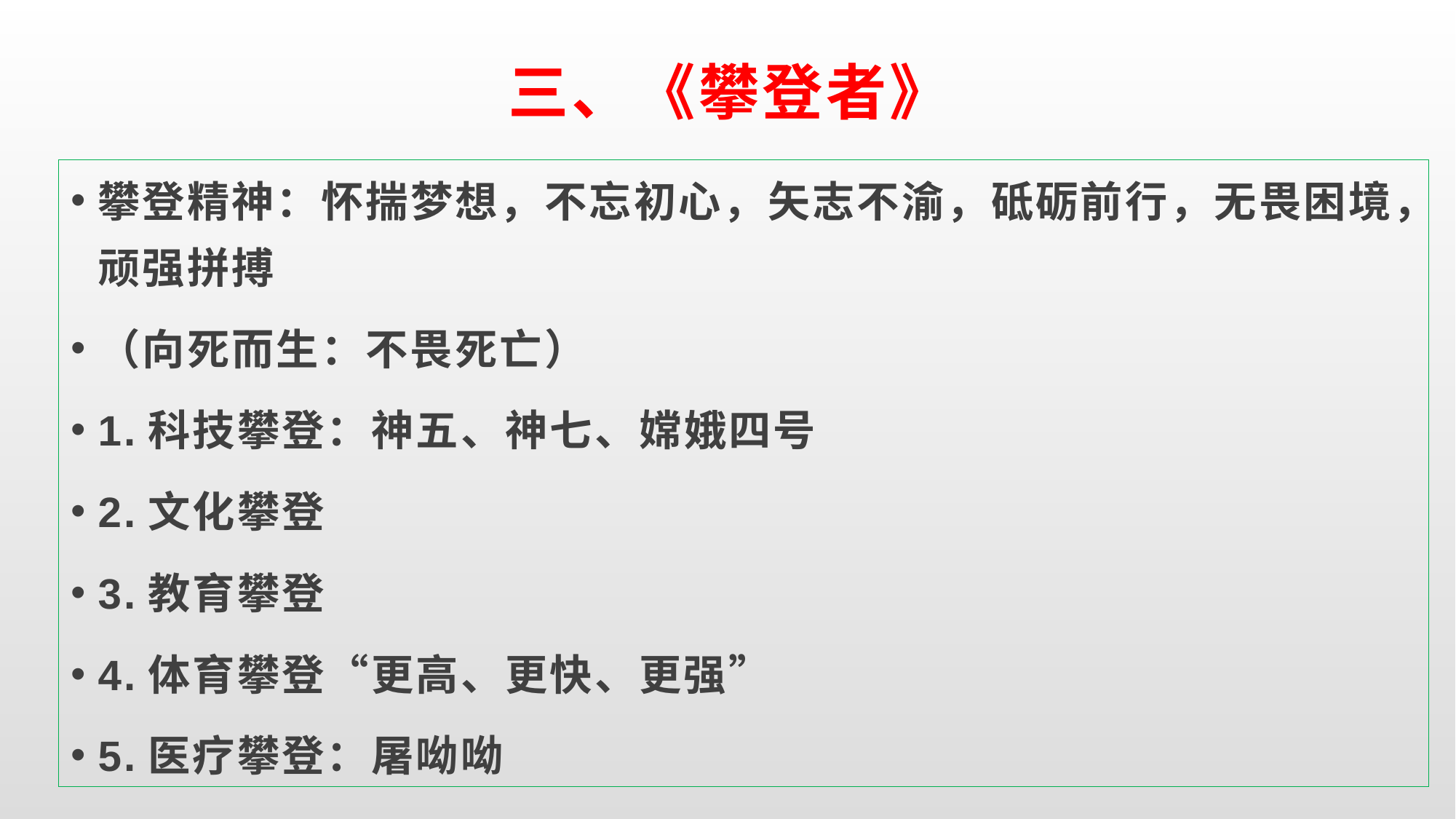

# 三、《攀登者》
攀登精神：怀揣梦想，不忘初心，矢志不渝，砥砺前行，无畏困境，顽强拼搏
（向死而生：不畏死亡）
1.科技攀登：神五、神七、嫦娥四号
2.文化攀登
3.教育攀登
4.体育攀登“更高、更快、更强”
5.医疗攀登：屠呦呦